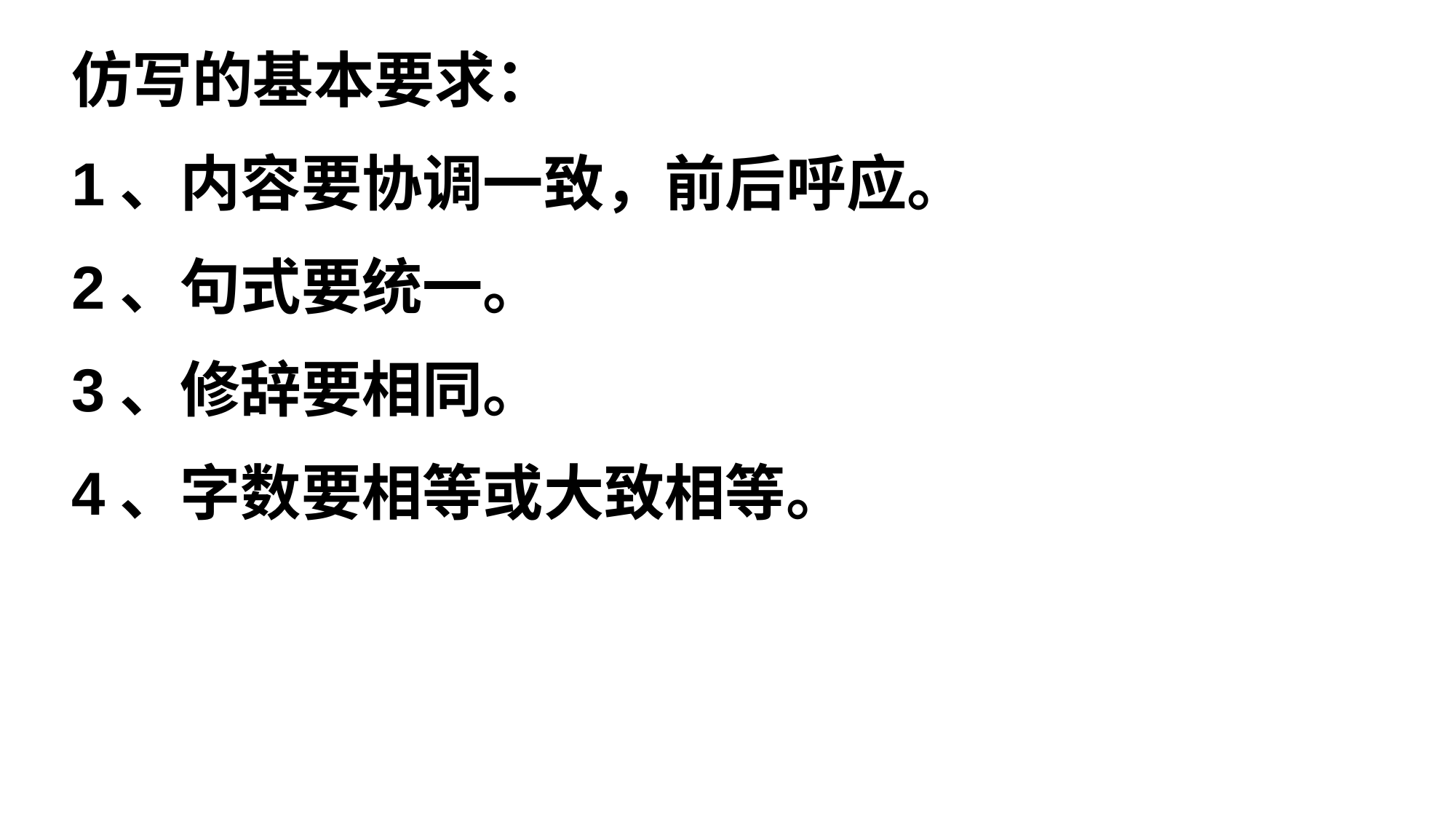

仿写的基本要求：
1、内容要协调一致，前后呼应。
2、句式要统一。
3、修辞要相同。
4、字数要相等或大致相等。